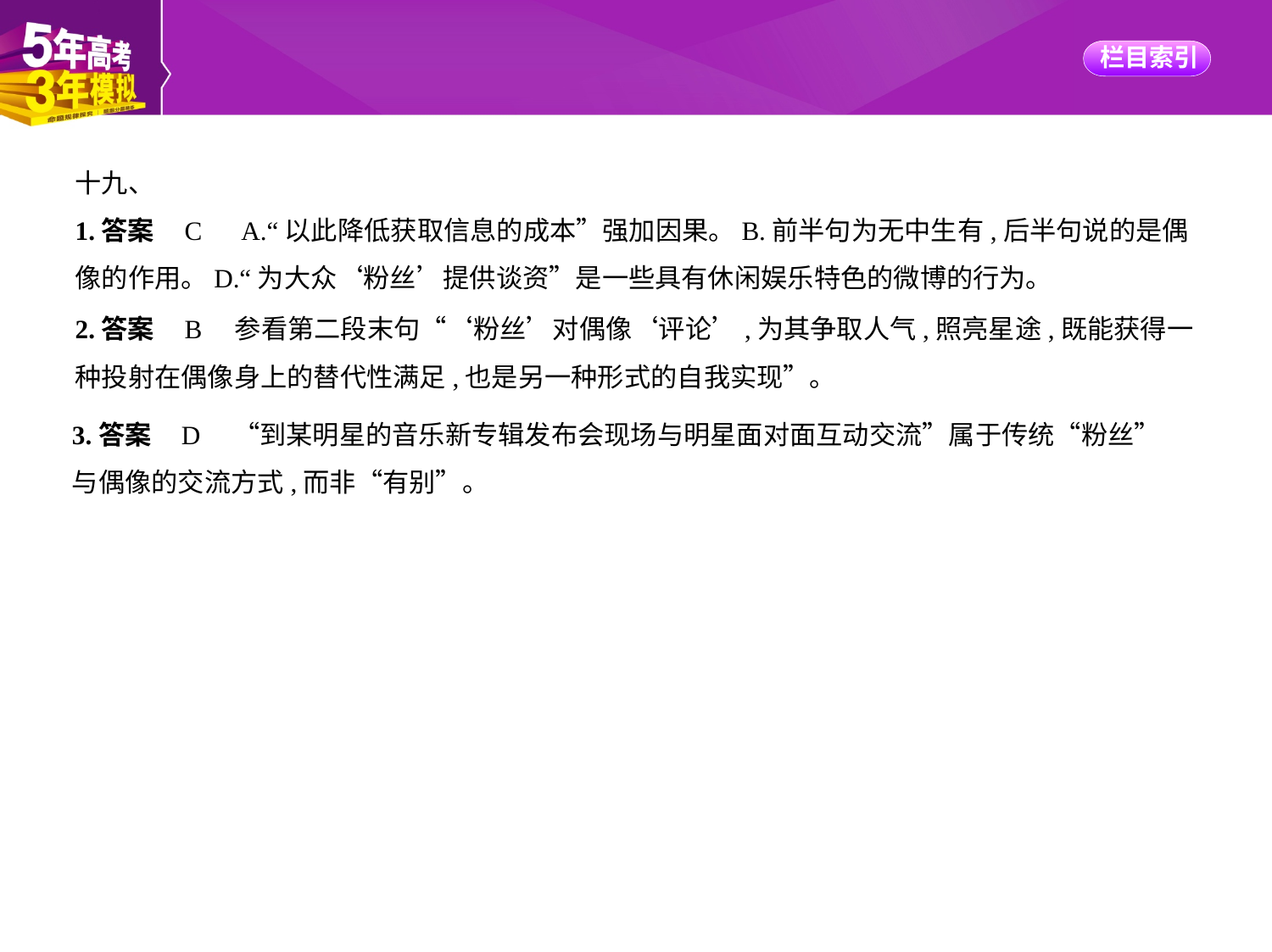

十九、
1.答案    C　A.“以此降低获取信息的成本”强加因果。B.前半句为无中生有,后半句说的是偶
像的作用。D.“为大众‘粉丝’提供谈资”是一些具有休闲娱乐特色的微博的行为。
2.答案    B　参看第二段末句“‘粉丝’对偶像‘评论’,为其争取人气,照亮星途,既能获得一
种投射在偶像身上的替代性满足,也是另一种形式的自我实现”。
3.答案    D　“到某明星的音乐新专辑发布会现场与明星面对面互动交流”属于传统“粉丝”与偶像的交流方式,而非“有别”。